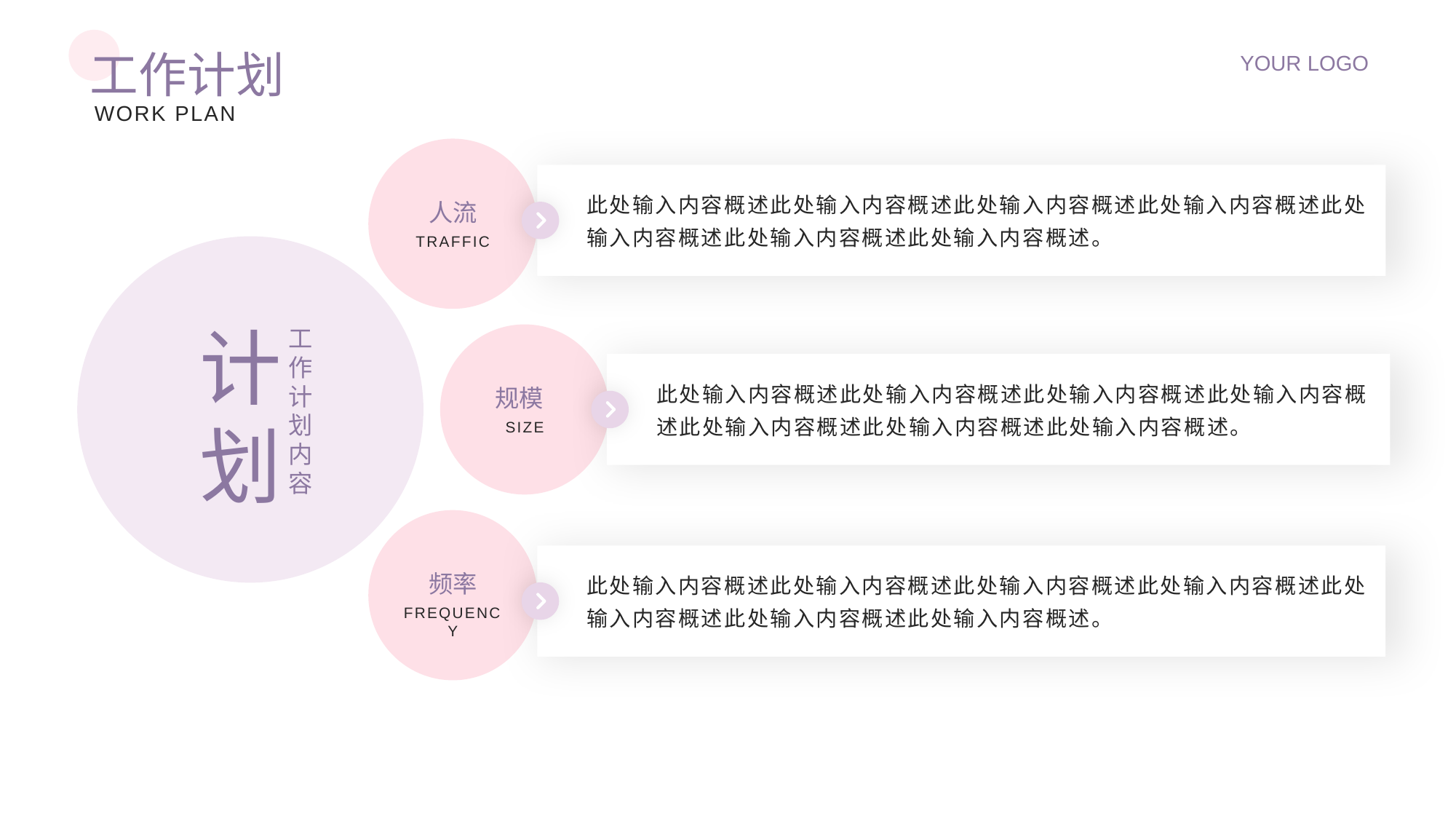

工作计划

YOUR LOGO
Work plan

此处输入内容概述此处输入内容概述此处输入内容概述此处输入内容概述此处输入内容概述此处输入内容概述此处输入内容概述。
人流

Traffic

计划
工作计划内容

此处输入内容概述此处输入内容概述此处输入内容概述此处输入内容概述此处输入内容概述此处输入内容概述此处输入内容概述。
规模
Size

频率
此处输入内容概述此处输入内容概述此处输入内容概述此处输入内容概述此处输入内容概述此处输入内容概述此处输入内容概述。

Frequency